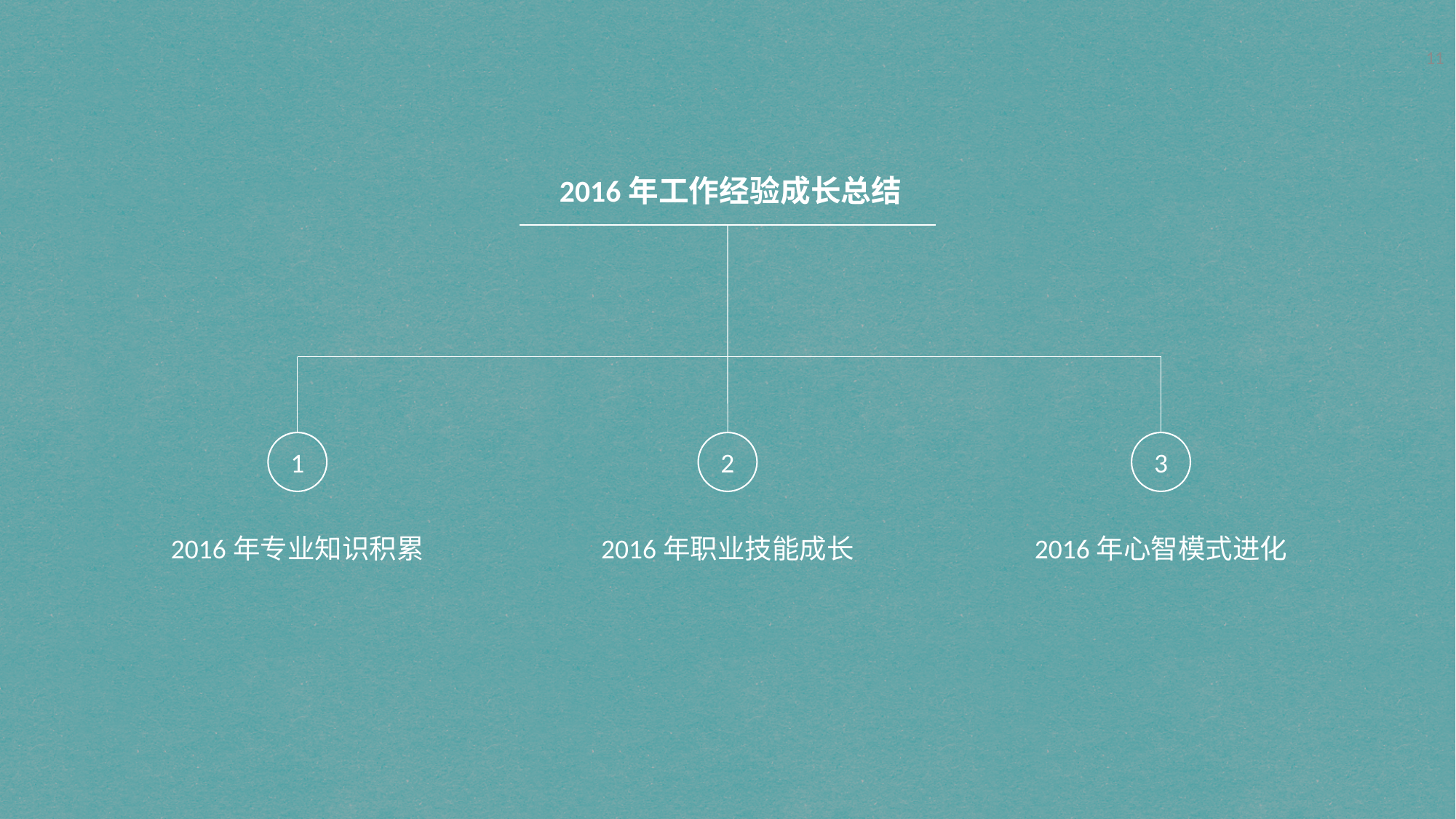

11
2016年工作经验成长总结
1
2
3
2016年专业知识积累
2016年职业技能成长
2016年心智模式进化